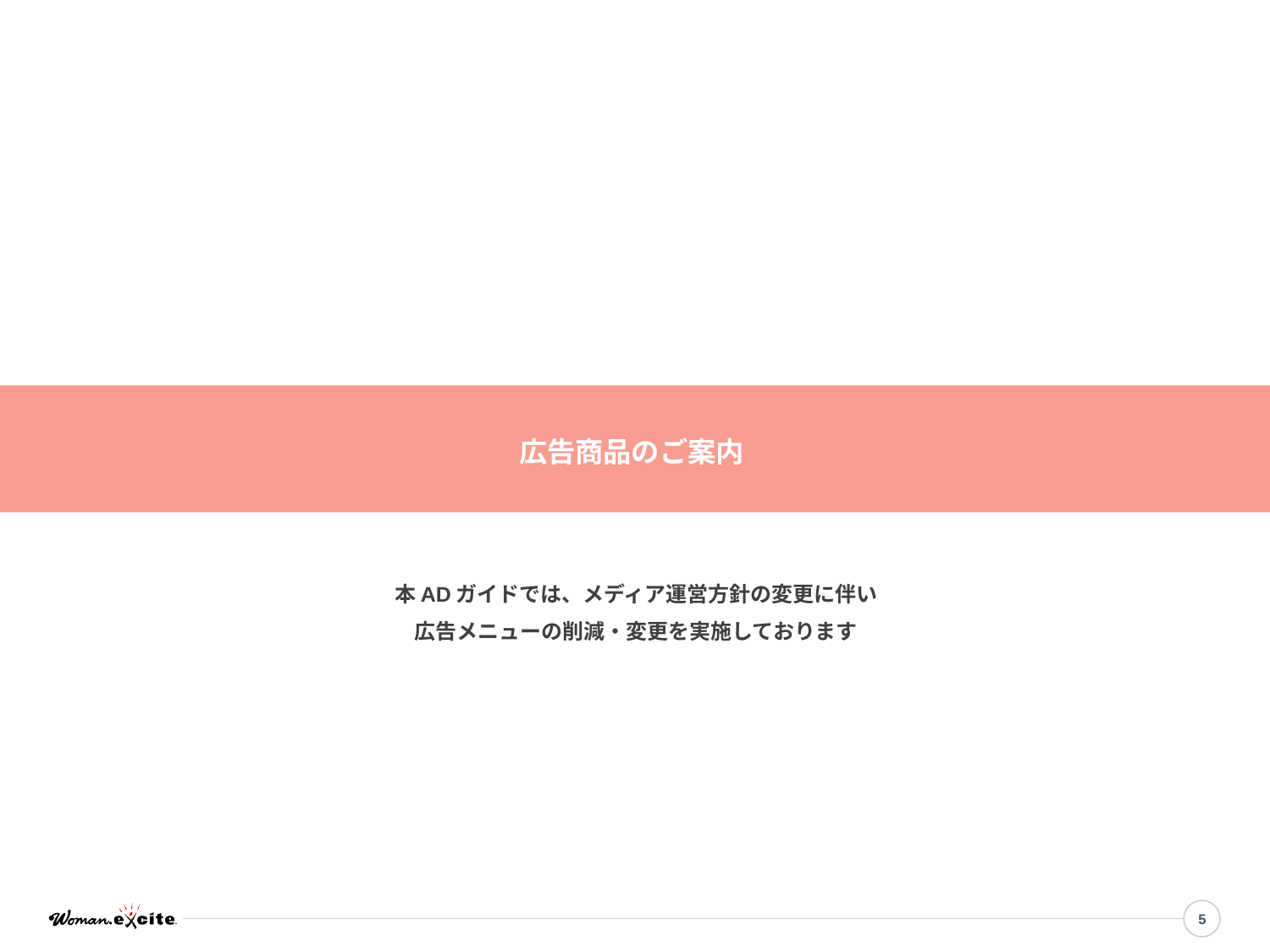

広告商品のご案内
本ADガイドでは、メディア運営方針の変更に伴い
広告メニューの削減・変更を実施しております